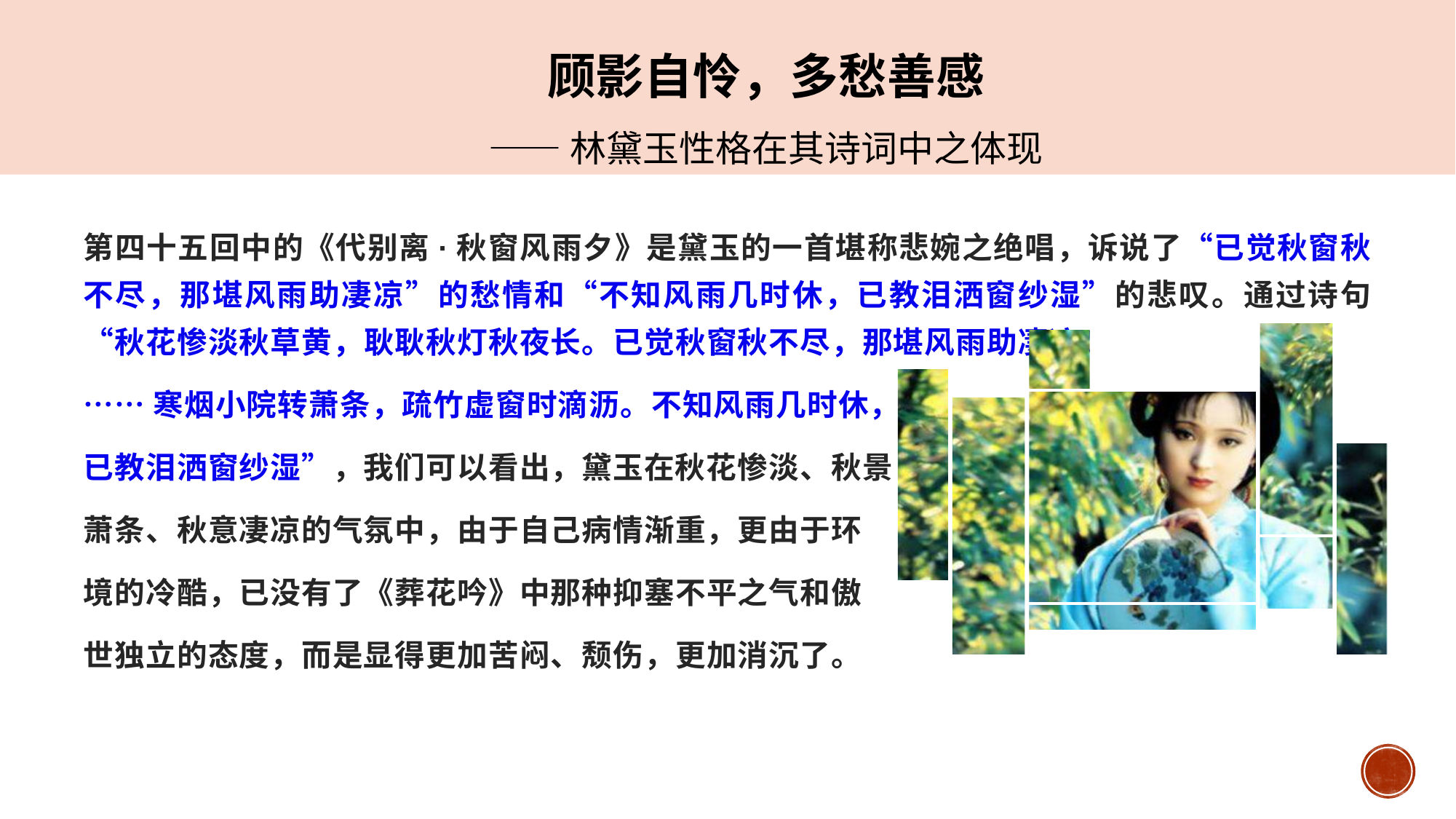

顾影自怜，多愁善感
——林黛玉性格在其诗词中之体现
第四十五回中的《代别离·秋窗风雨夕》是黛玉的一首堪称悲婉之绝唱，诉说了“已觉秋窗秋不尽，那堪风雨助凄凉”的愁情和“不知风雨几时休，已教泪洒窗纱湿”的悲叹。通过诗句“秋花惨淡秋草黄，耿耿秋灯秋夜长。已觉秋窗秋不尽，那堪风雨助凄凉！
……寒烟小院转萧条，疏竹虚窗时滴沥。不知风雨几时休，
已教泪洒窗纱湿”，我们可以看出，黛玉在秋花惨淡、秋景
萧条、秋意凄凉的气氛中，由于自己病情渐重，更由于环
境的冷酷，已没有了《葬花吟》中那种抑塞不平之气和傲
世独立的态度，而是显得更加苦闷、颓伤，更加消沉了。